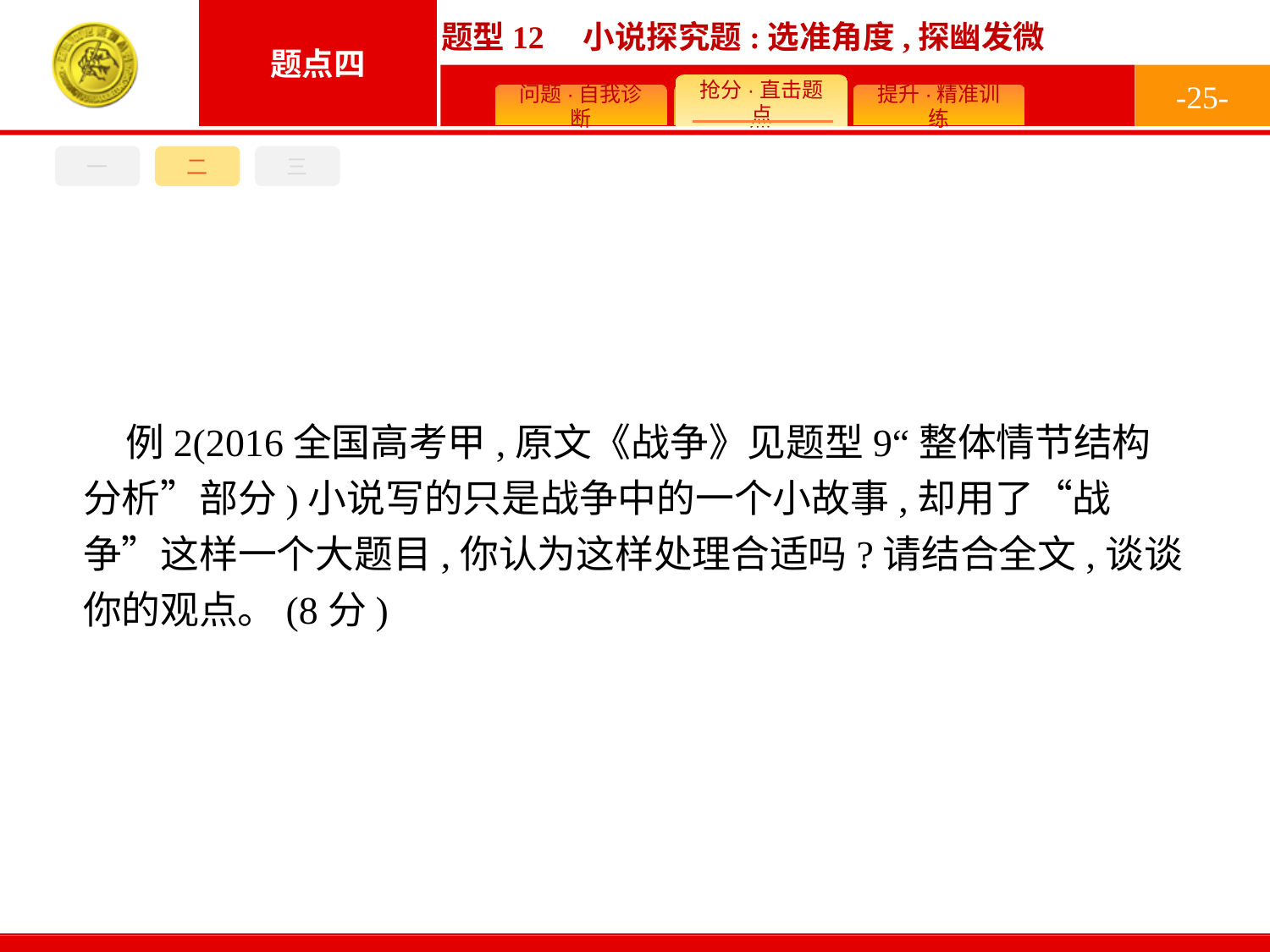

-25-
三
一
二
例2(2016全国高考甲,原文《战争》见题型9“整体情节结构分析”部分)小说写的只是战争中的一个小故事,却用了“战争”这样一个大题目,你认为这样处理合适吗?请结合全文,谈谈你的观点。(8分)